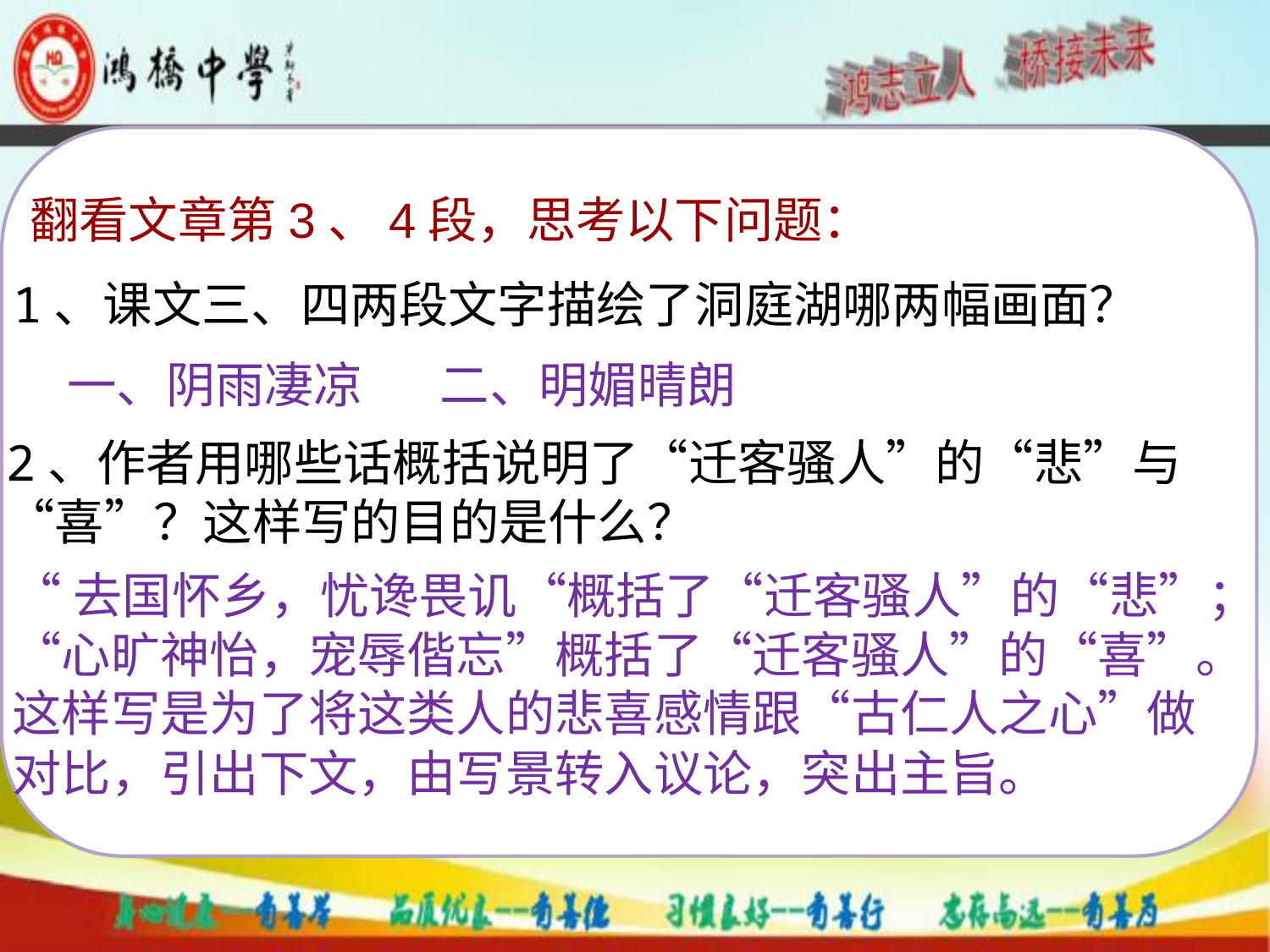

翻看文章第3、4段，思考以下问题：

1、课文三、四两段文字描绘了洞庭湖哪两幅画面？
一、阴雨凄凉       二、明媚晴朗
2、作者用哪些话概括说明了“迁客骚人”的“悲”与“喜”？这样写的目的是什么？
“去国怀乡，忧谗畏讥“概括了“迁客骚人”的“悲”；“心旷神怡，宠辱偕忘”概括了“迁客骚人”的“喜”。这样写是为了将这类人的悲喜感情跟“古仁人之心”做对比，引出下文，由写景转入议论，突出主旨。